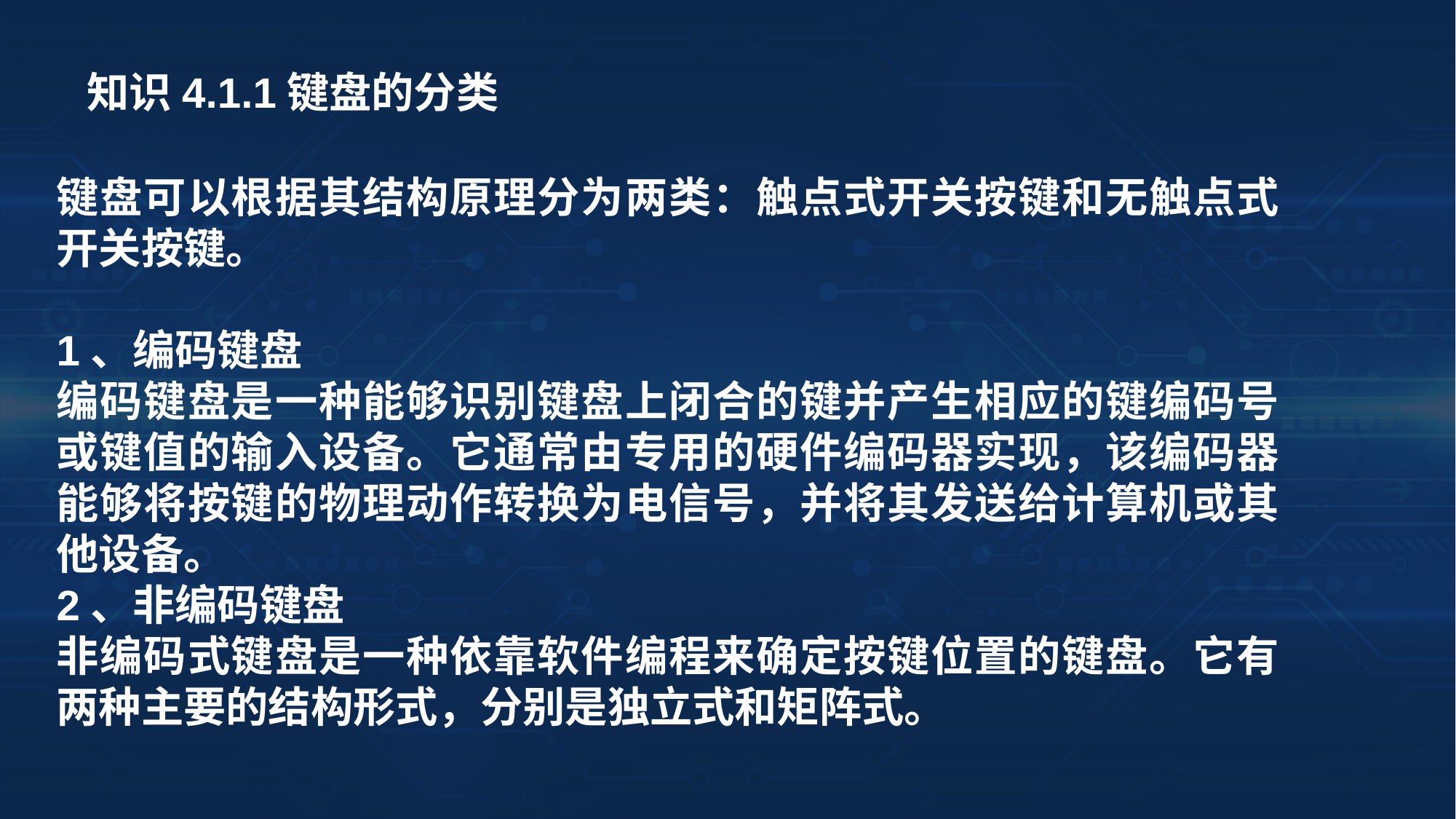

知识4.1.1键盘的分类
键盘可以根据其结构原理分为两类：触点式开关按键和无触点式开关按键。

1、编码键盘
编码键盘是一种能够识别键盘上闭合的键并产生相应的键编码号或键值的输入设备。它通常由专用的硬件编码器实现，该编码器能够将按键的物理动作转换为电信号，并将其发送给计算机或其他设备。
2、非编码键盘
非编码式键盘是一种依靠软件编程来确定按键位置的键盘。它有两种主要的结构形式，分别是独立式和矩阵式。